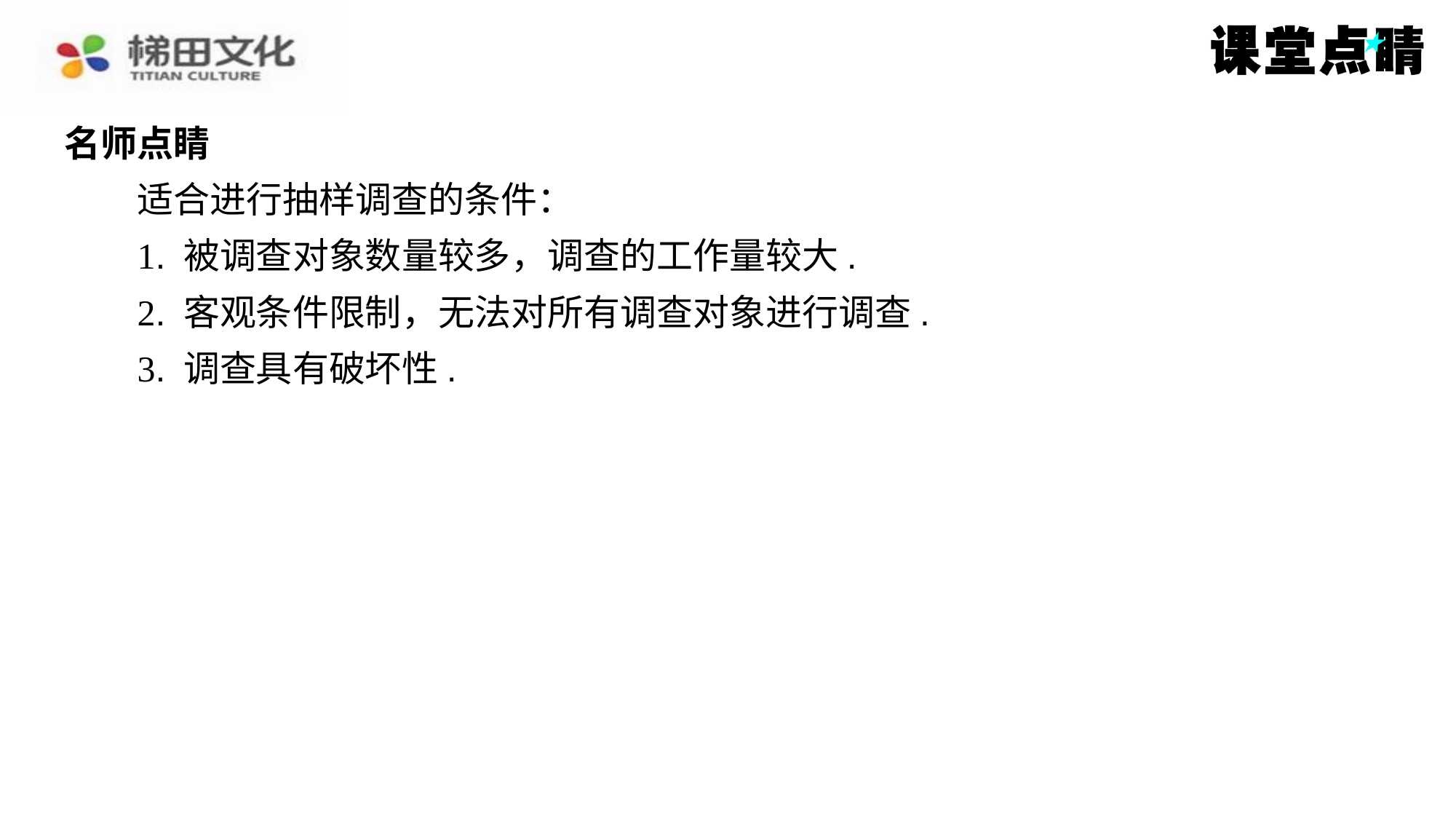

名师点睛
　　适合进行抽样调查的条件：
1. 被调查对象数量较多，调查的工作量较大.
2. 客观条件限制，无法对所有调查对象进行调查.
3. 调查具有破坏性.